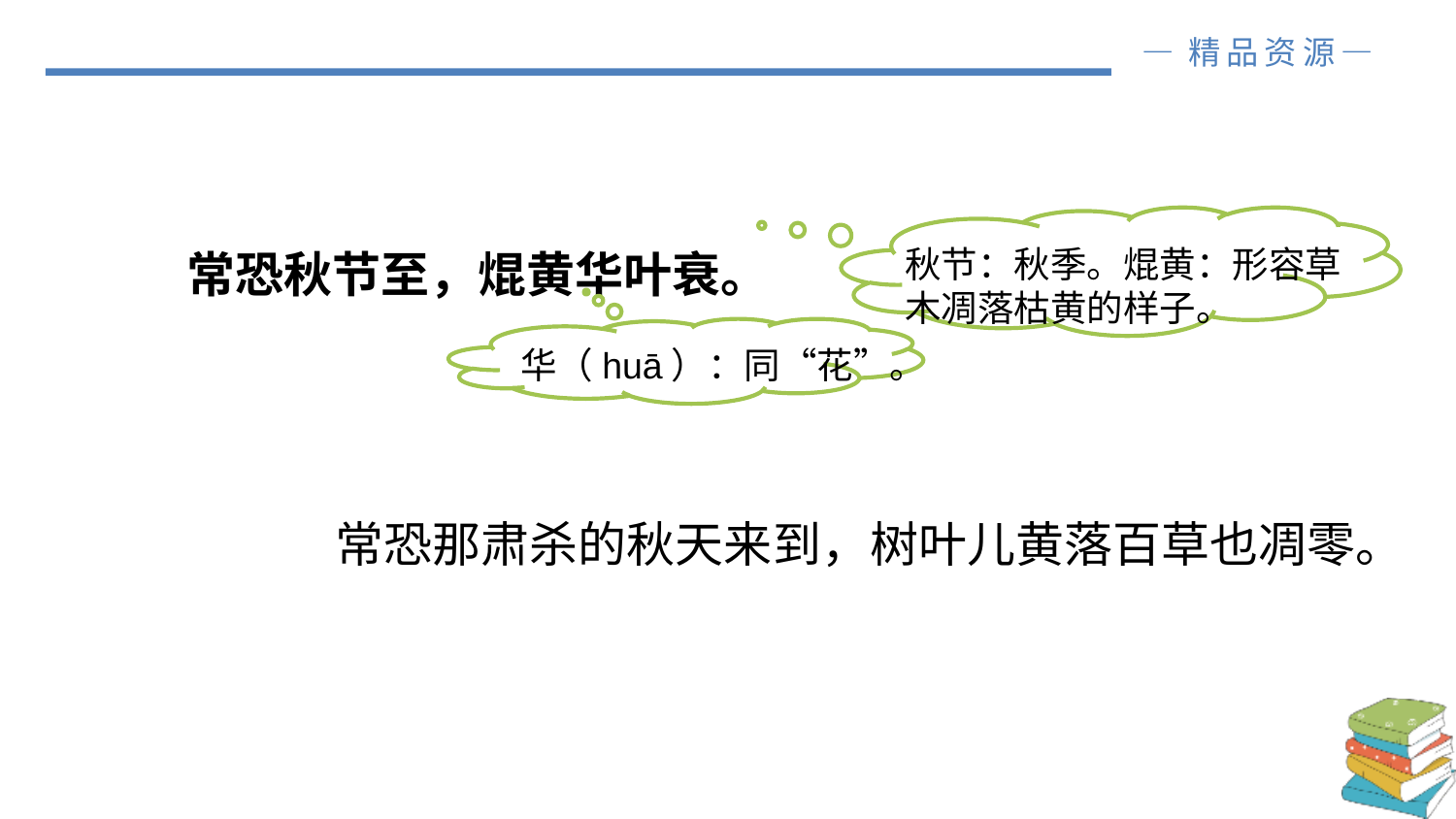

常恐秋节至，焜黄华叶衰。
秋节：秋季。焜黄：形容草木凋落枯黄的样子。

华（huā）：同“花”。
常恐那肃杀的秋天来到，树叶儿黄落百草也凋零。